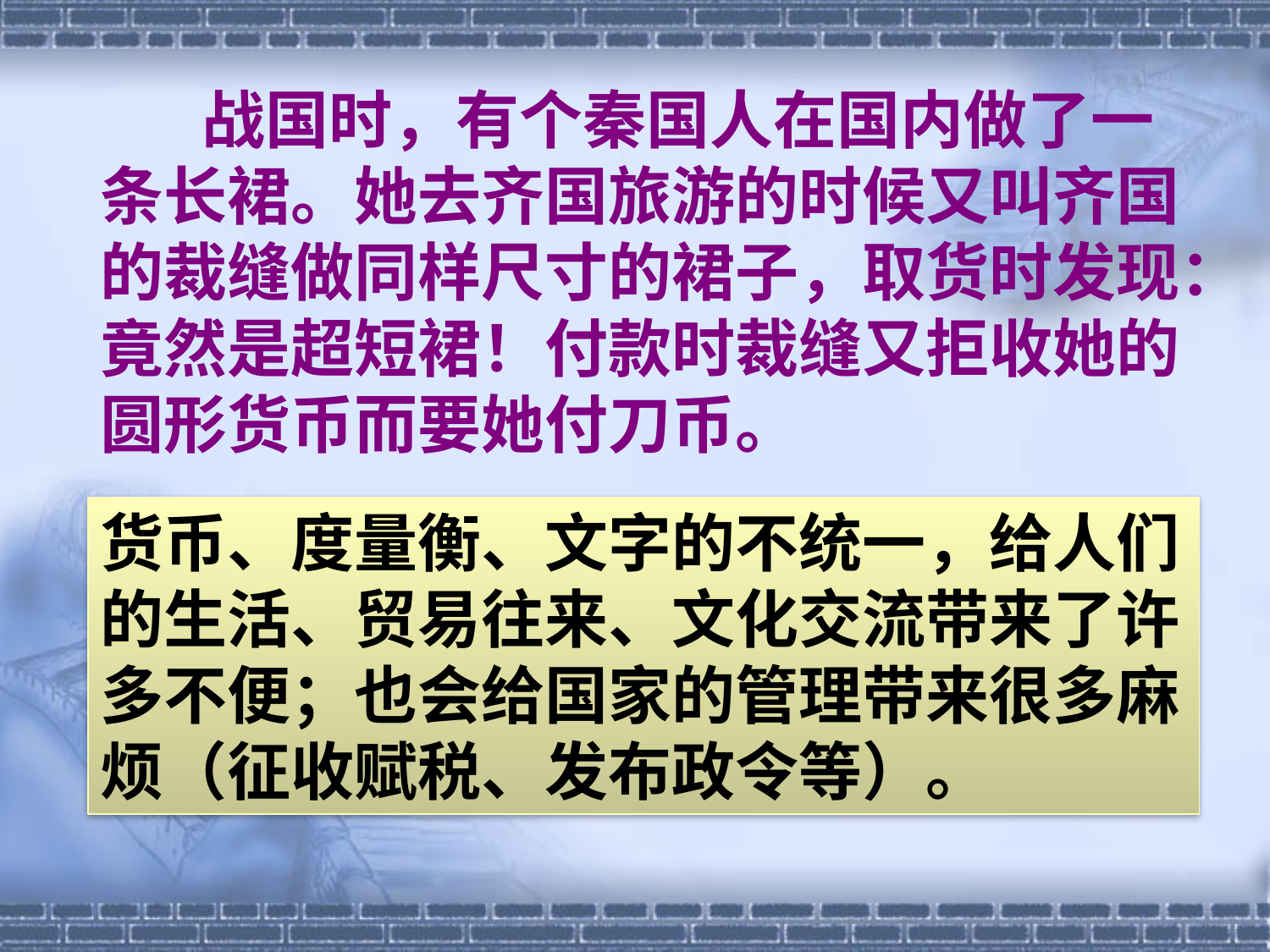

战国时，有个秦国人在国内做了一条长裙。她去齐国旅游的时候又叫齐国的裁缝做同样尺寸的裙子，取货时发现：竟然是超短裙！付款时裁缝又拒收她的圆形货币而要她付刀币。

货币、度量衡、文字的不统一，给人们的生活、贸易往来、文化交流带来了许多不便；也会给国家的管理带来很多麻烦（征收赋税、发布政令等）。